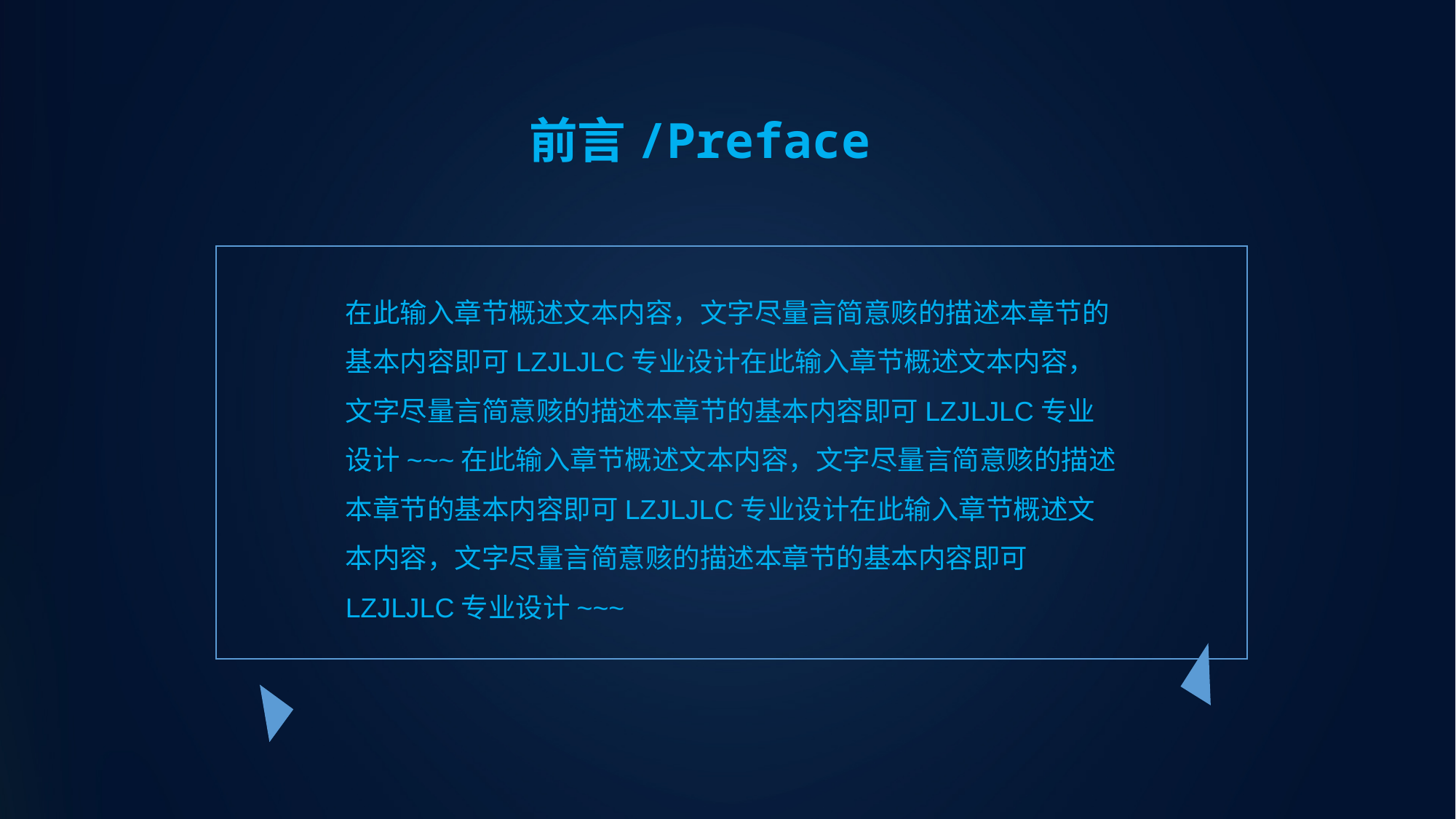

前言/Preface

在此输入章节概述文本内容，文字尽量言简意赅的描述本章节的基本内容即可LZJLJLC专业设计在此输入章节概述文本内容，文字尽量言简意赅的描述本章节的基本内容即可LZJLJLC专业设计~~~在此输入章节概述文本内容，文字尽量言简意赅的描述本章节的基本内容即可LZJLJLC专业设计在此输入章节概述文本内容，文字尽量言简意赅的描述本章节的基本内容即可LZJLJLC专业设计~~~